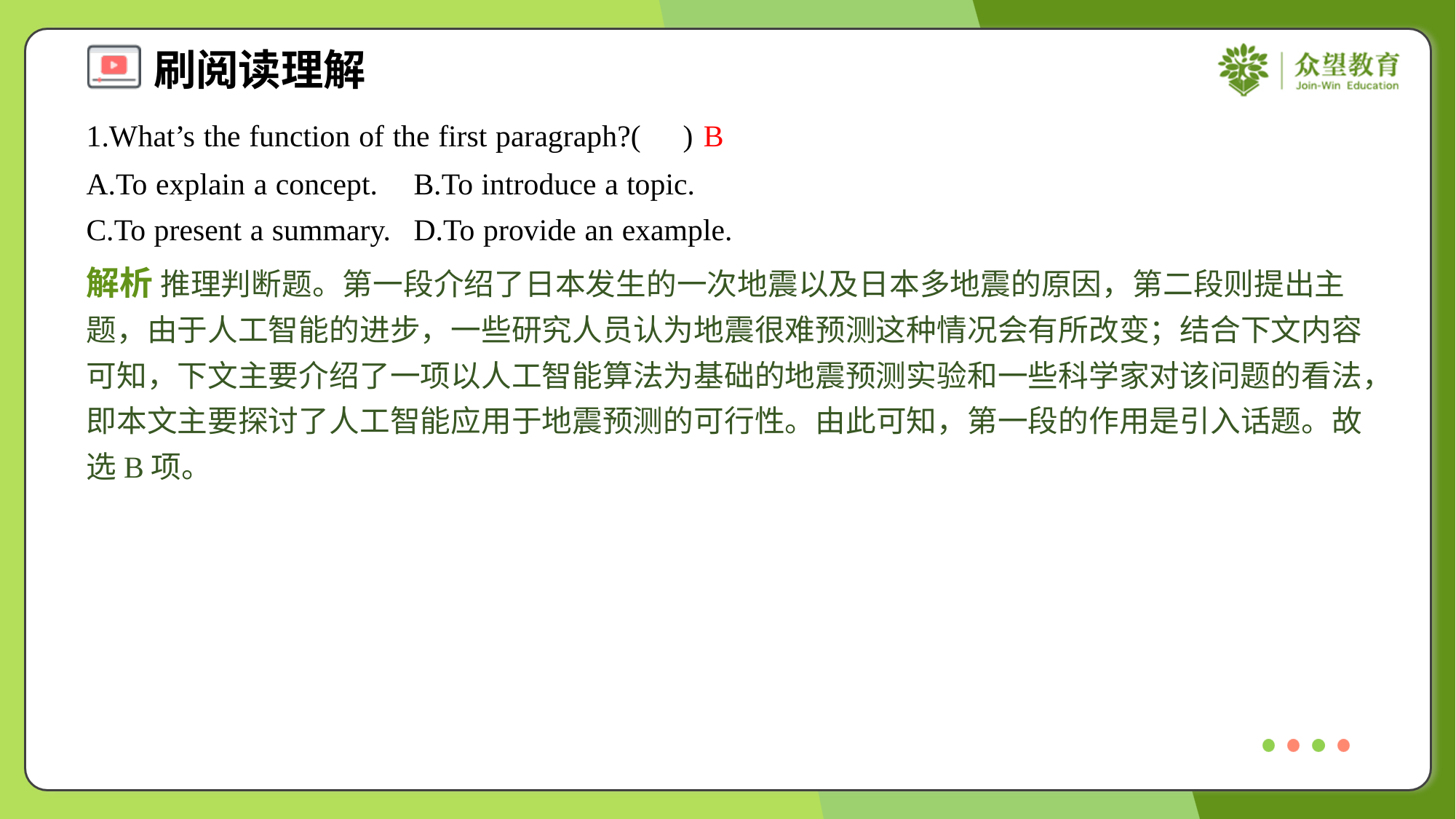

1.What’s the function of the first paragraph?(     )
B
A.To explain a concept.	B.To introduce a topic.
C.To present a summary.	D.To provide an example.
解析 推理判断题。第一段介绍了日本发生的一次地震以及日本多地震的原因，第二段则提出主题，由于人工智能的进步，一些研究人员认为地震很难预测这种情况会有所改变；结合下文内容可知，下文主要介绍了一项以人工智能算法为基础的地震预测实验和一些科学家对该问题的看法，即本文主要探讨了人工智能应用于地震预测的可行性。由此可知，第一段的作用是引入话题。故选B项。